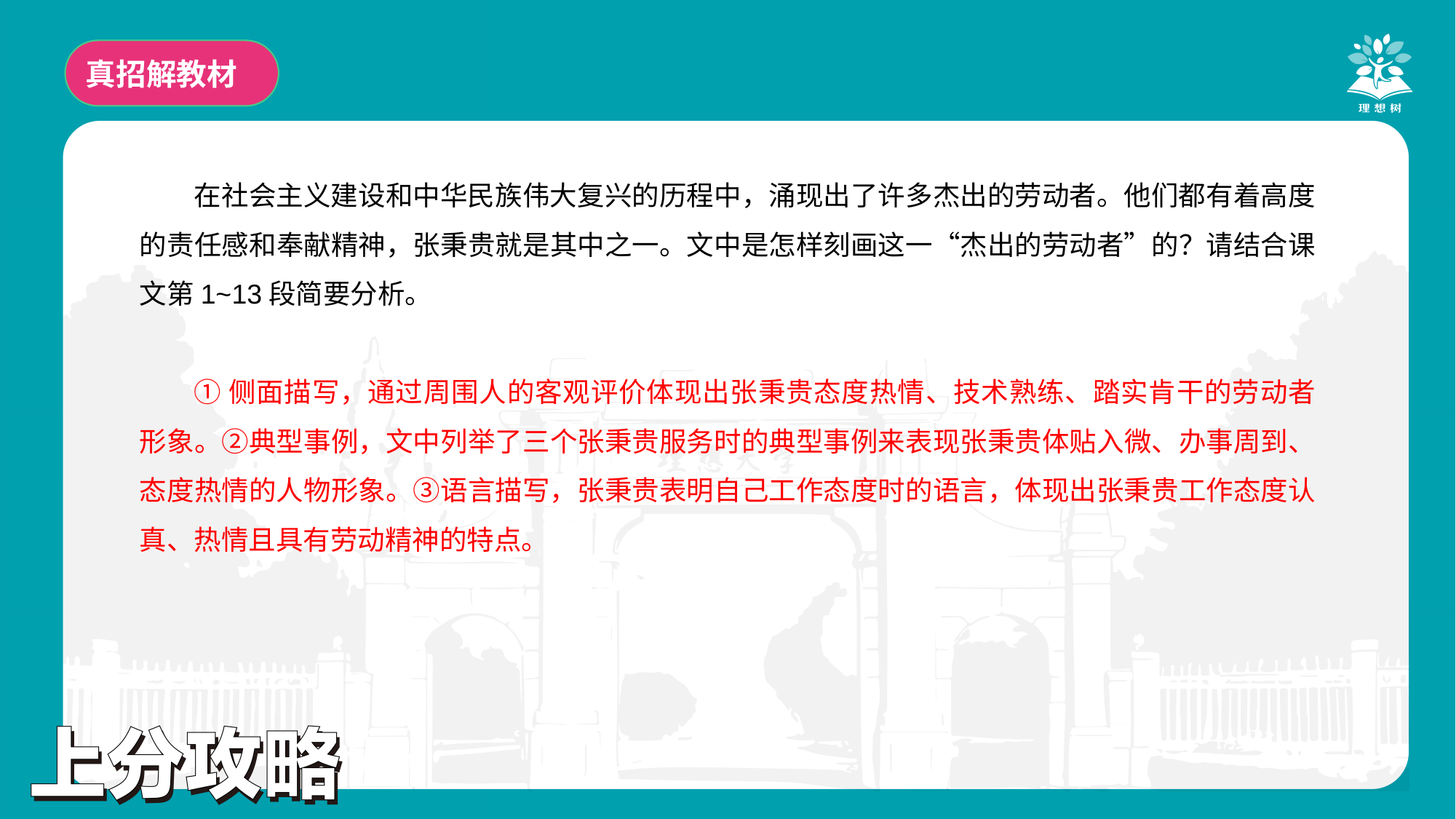

真招解教材
在社会主义建设和中华民族伟大复兴的历程中，涌现出了许多杰出的劳动者。他们都有着高度的责任感和奉献精神，张秉贵就是其中之一。文中是怎样刻画这一“杰出的劳动者”的？请结合课文第1~13段简要分析。

①侧面描写，通过周围人的客观评价体现出张秉贵态度热情、技术熟练、踏实肯干的劳动者形象。②典型事例，文中列举了三个张秉贵服务时的典型事例来表现张秉贵体贴入微、办事周到、态度热情的人物形象。③语言描写，张秉贵表明自己工作态度时的语言，体现出张秉贵工作态度认真、热情且具有劳动精神的特点。